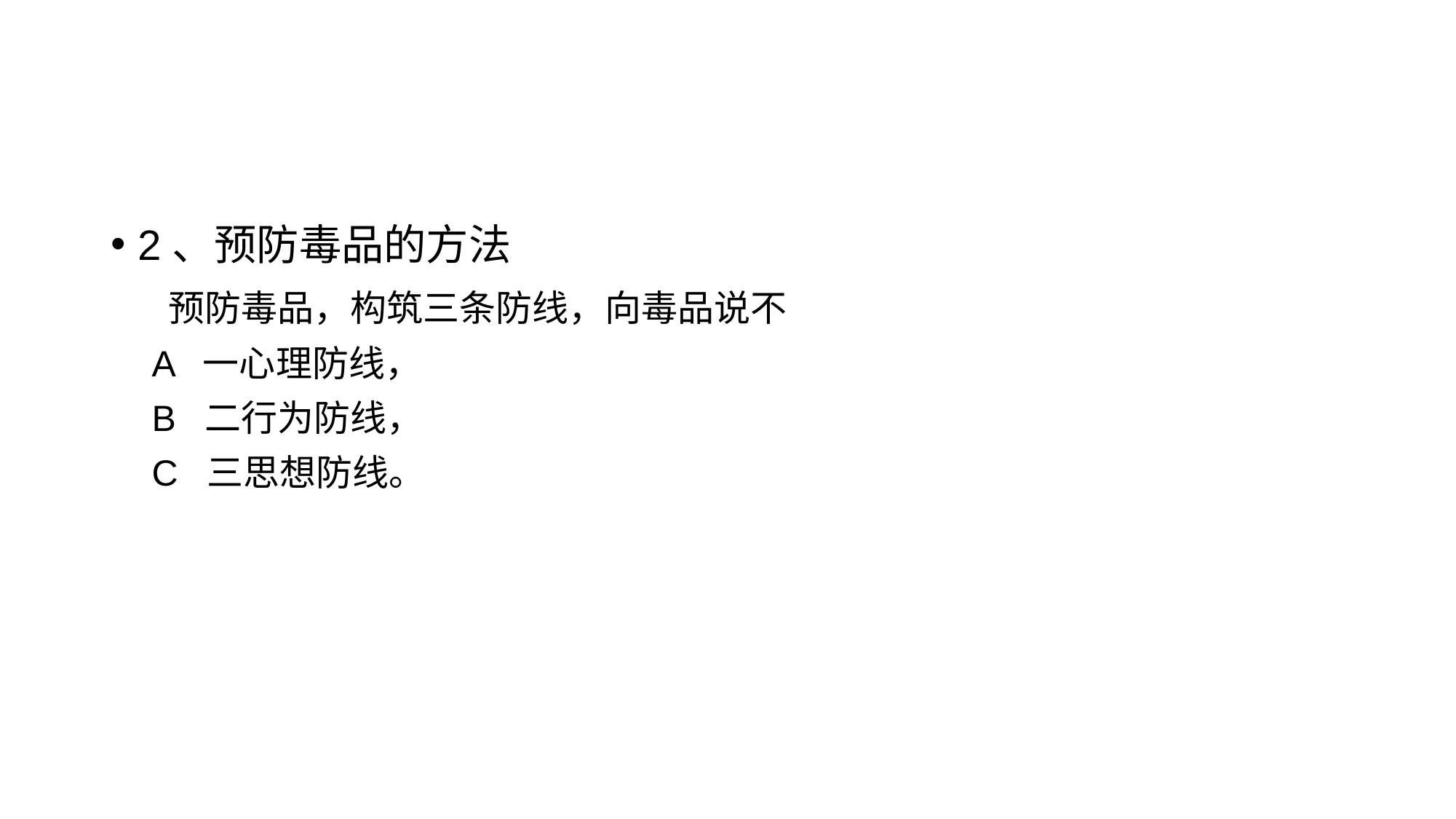

#
2、预防毒品的方法
     预防毒品，构筑三条防线，向毒品说不
    A  一心理防线，
    B  二行为防线，
    C  三思想防线。